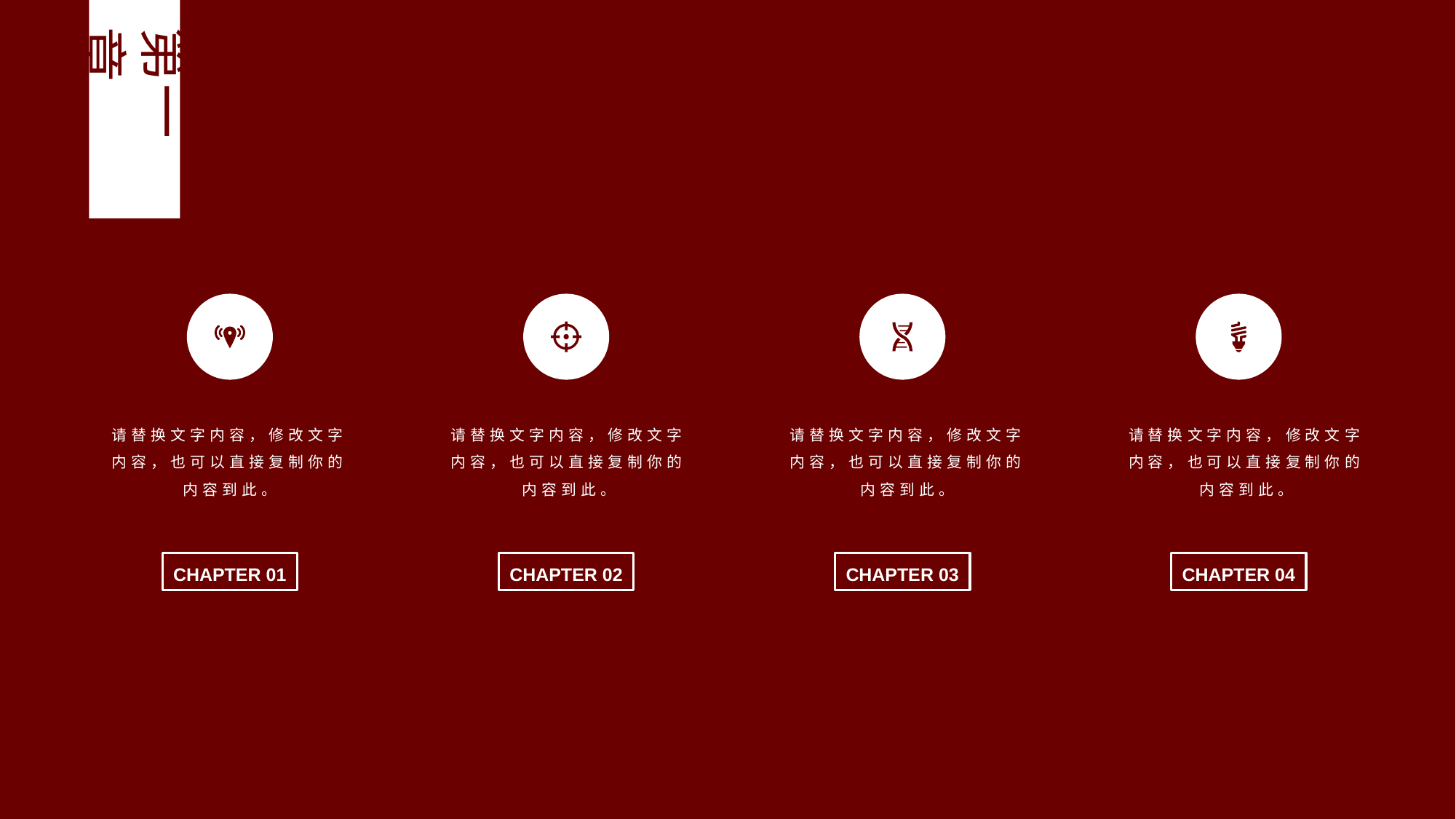

第一章

请替换文字内容，修改文字内容，也可以直接复制你的内容到此。
请替换文字内容，修改文字内容，也可以直接复制你的内容到此。
请替换文字内容，修改文字内容，也可以直接复制你的内容到此。
请替换文字内容，修改文字内容，也可以直接复制你的内容到此。
CHAPTER 01
CHAPTER 02
CHAPTER 03
CHAPTER 04